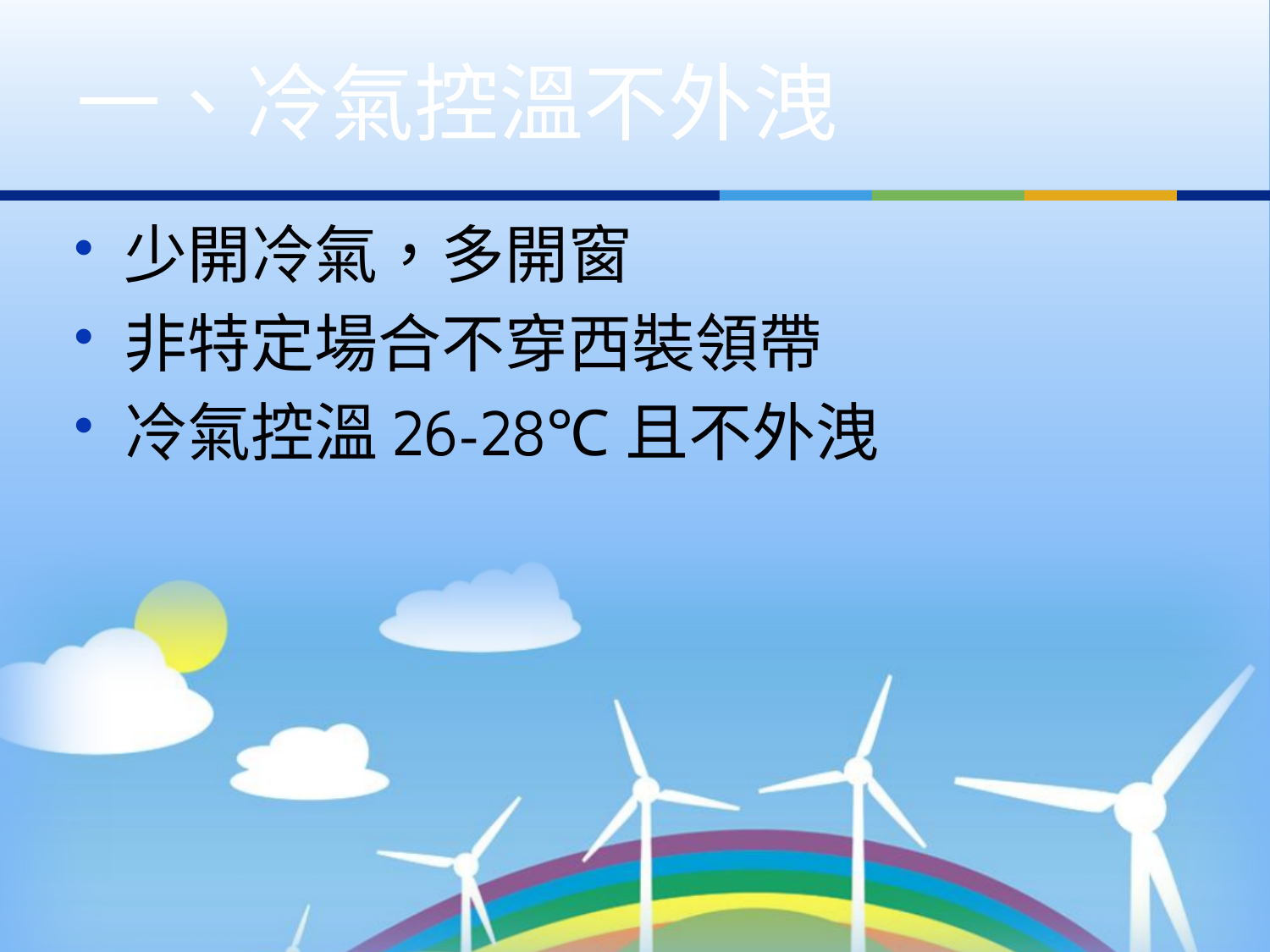

# 一、冷氣控溫不外洩
少開冷氣，多開窗
非特定場合不穿西裝領帶
冷氣控溫26-28℃且不外洩